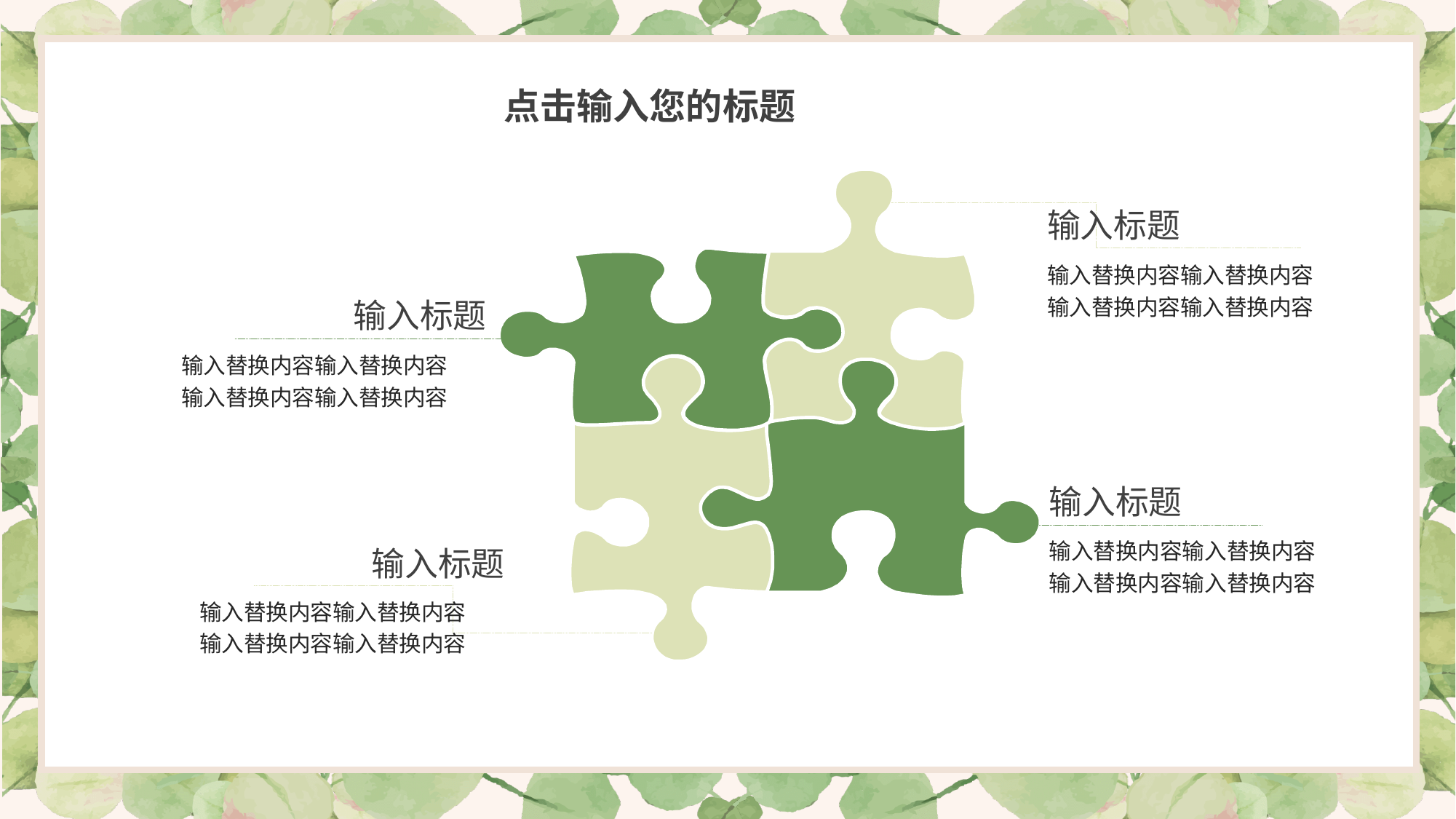

点击输入您的标题

输入标题
输入替换内容输入替换内容
输入替换内容输入替换内容

输入标题
输入替换内容输入替换内容
输入替换内容输入替换内容

输入标题
输入替换内容输入替换内容
输入替换内容输入替换内容

输入标题
输入替换内容输入替换内容
输入替换内容输入替换内容